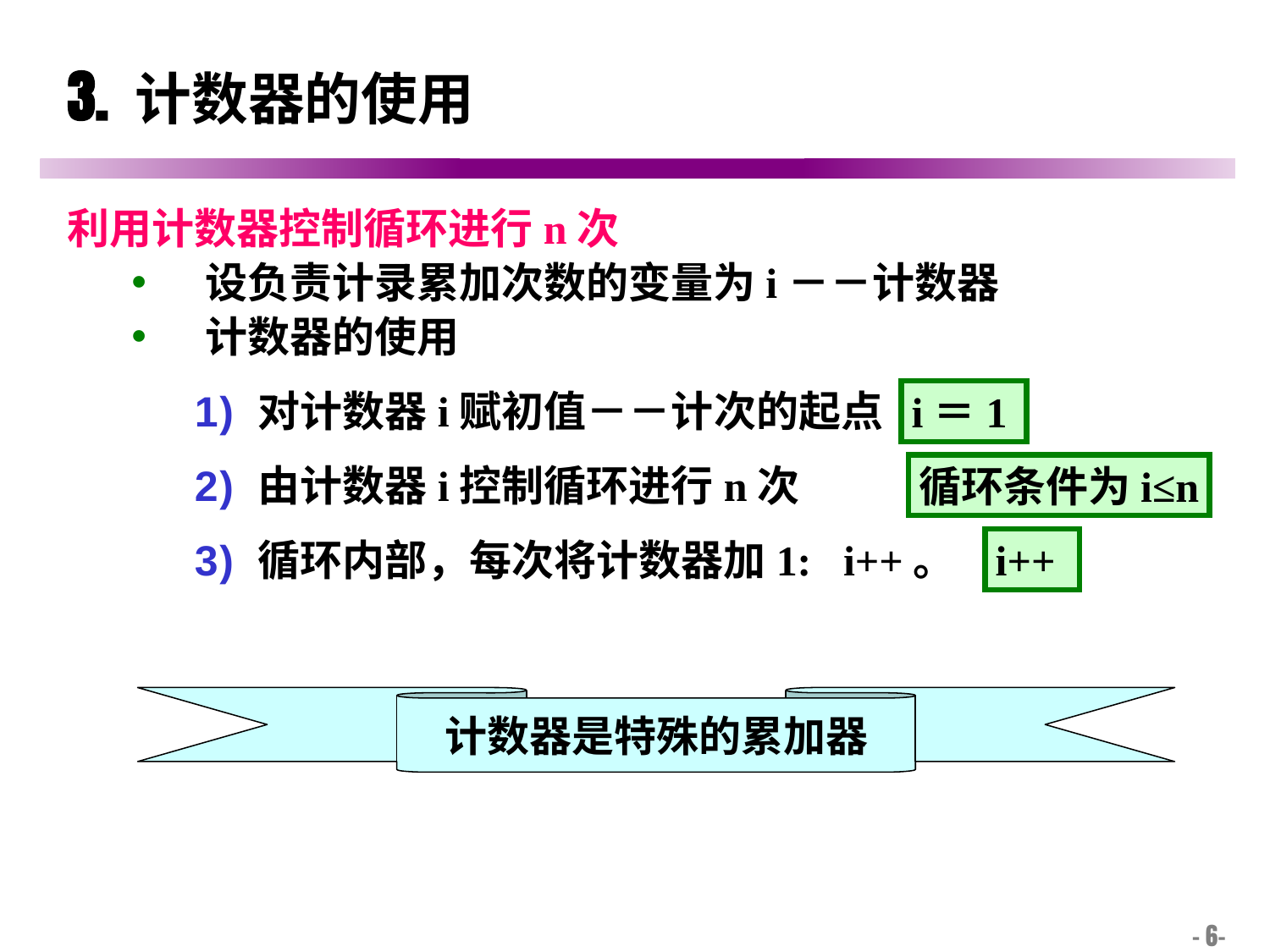

# 3. 计数器的使用
利用计数器控制循环进行n次
设负责计录累加次数的变量为i－－计数器
计数器的使用
对计数器i赋初值－－计次的起点
由计数器i控制循环进行n次
循环内部，每次将计数器加1:   i++。
i＝1
循环条件为i≤n
i++
计数器是特殊的累加器
 - 6-